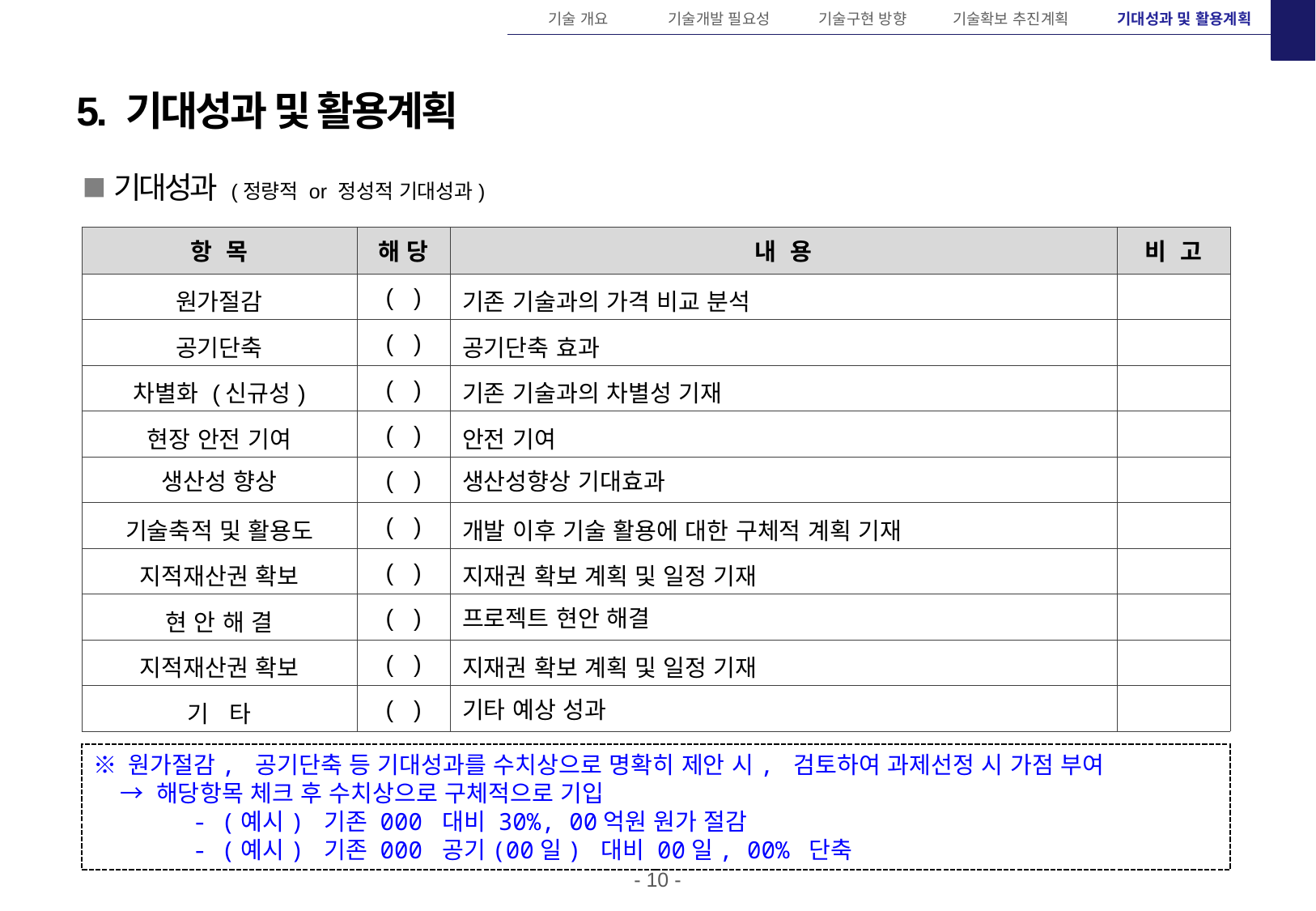

기술 개요
기술개발 필요성
기술구현 방향
기술확보 추진계획
기대성과 및 활용계획
5. 기대성과 및 활용계획
    기대성과 (정량적 or 정성적 기대성과)

| 항 목 | 해 당 | 내 용 | 비 고 |
| --- | --- | --- | --- |
| 원가절감 | ( ) | 기존 기술과의 가격 비교 분석 |  |
| 공기단축 | ( ) | 공기단축 효과 |  |
| 차별화 (신규성) | ( ) | 기존 기술과의 차별성 기재 |  |
| 현장 안전 기여 | ( ) | 안전 기여 |  |
| 생산성 향상 | ( ) | 생산성향상 기대효과 |  |
| 기술축적 및 활용도 | ( ) | 개발 이후 기술 활용에 대한 구체적 계획 기재 |  |
| 지적재산권 확보 | ( ) | 지재권 확보 계획 및 일정 기재 |  |
| 현 안 해 결 | ( ) | 프로젝트 현안 해결 |  |
| 지적재산권 확보 | ( ) | 지재권 확보 계획 및 일정 기재 |  |
| 기 타 | ( ) | 기타 예상 성과 |  |
※ 원가절감, 공기단축 등 기대성과를 수치상으로 명확히 제안 시, 검토하여 과제선정 시 가점 부여
    → 해당항목 체크 후 수치상으로 구체적으로 기입
       - (예시) 기존 000 대비 30%, 00억원 원가 절감
       - (예시) 기존 000 공기(00일) 대비 00일, 00% 단축